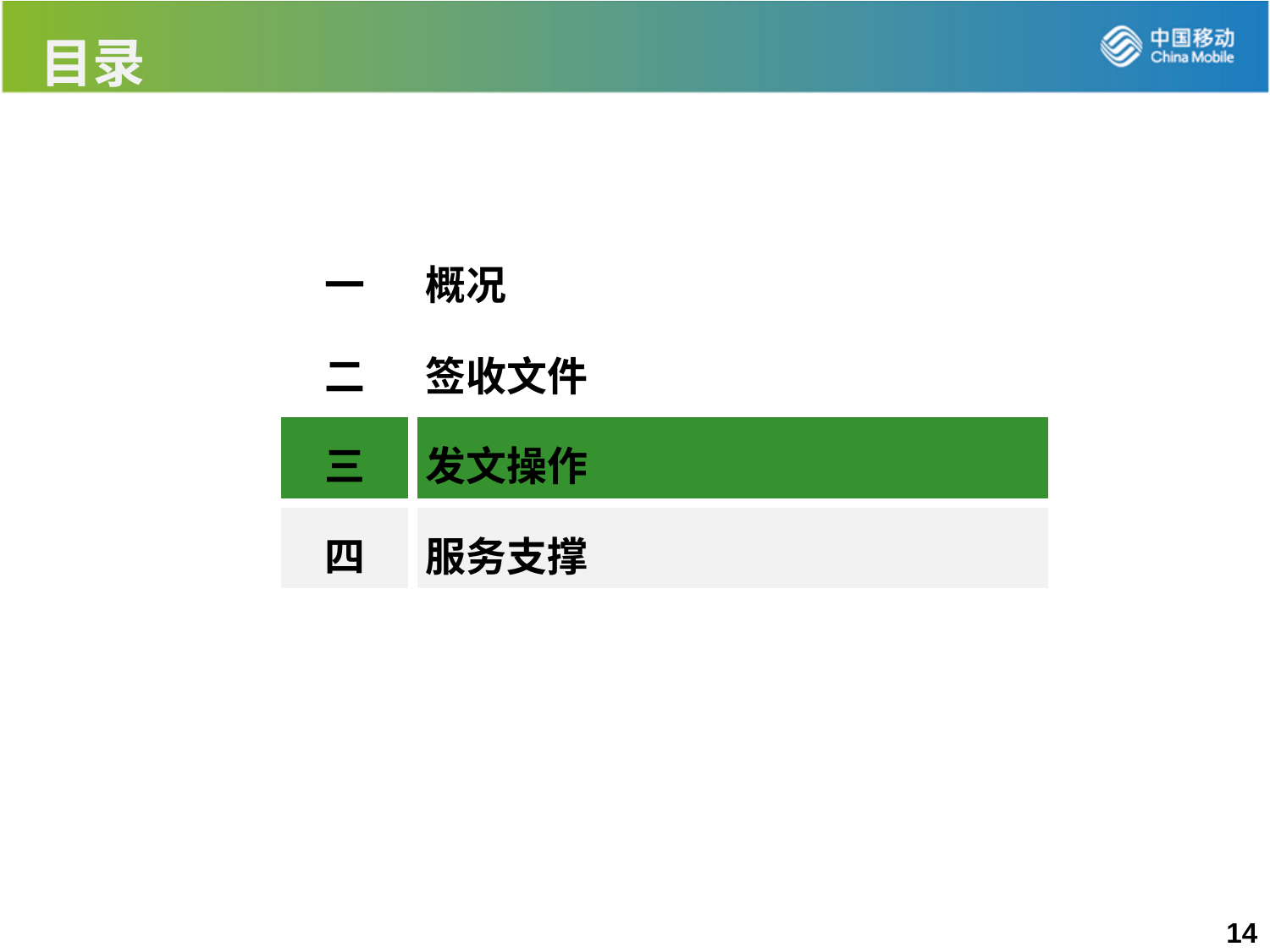

目录
| 一 | 概况 |
| --- | --- |
| 二 | 签收文件 |
| 三 | 发文操作 |
| 四 | 服务支撑 |